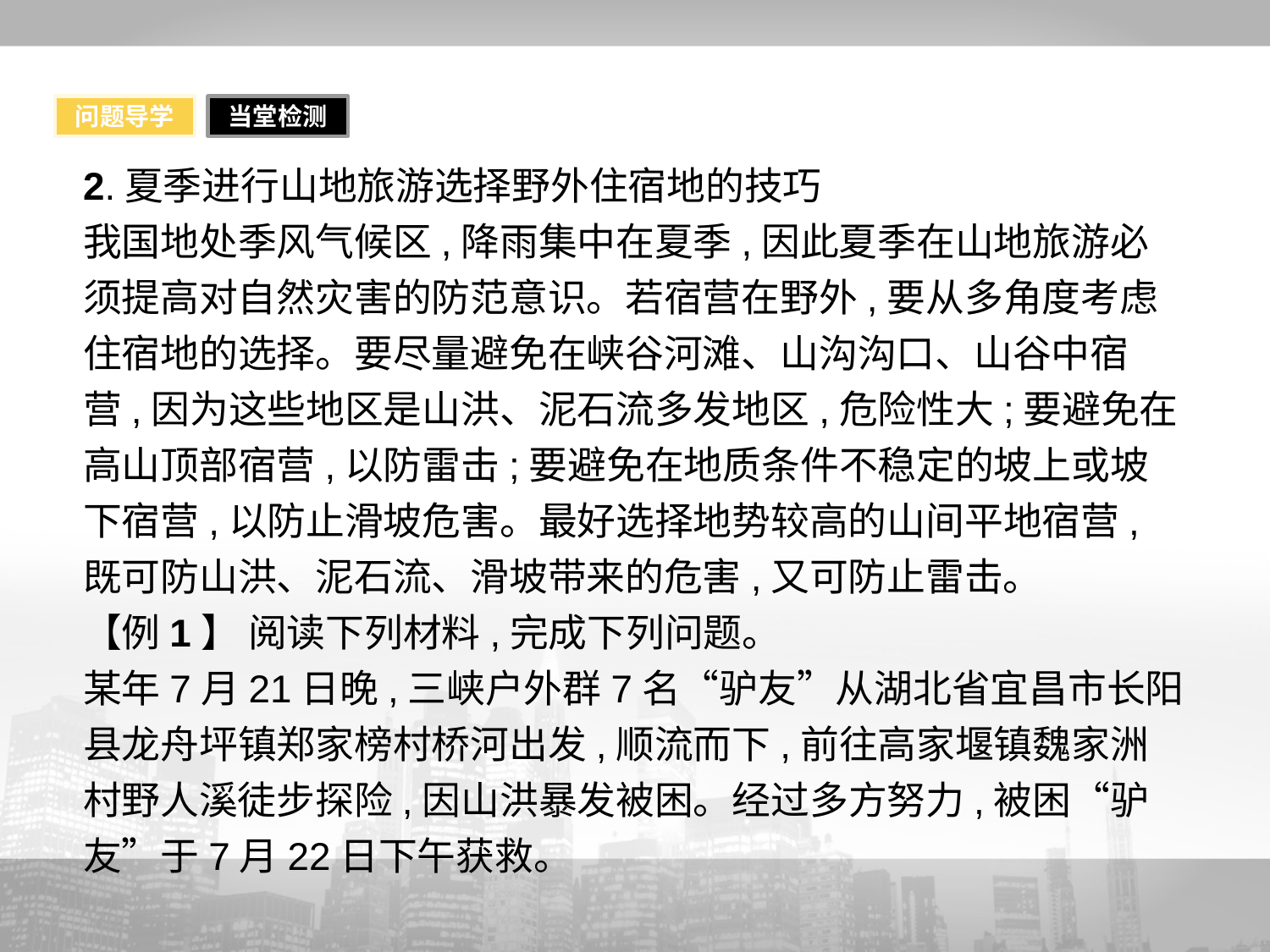

问题导学
当堂检测
2.夏季进行山地旅游选择野外住宿地的技巧
我国地处季风气候区,降雨集中在夏季,因此夏季在山地旅游必须提高对自然灾害的防范意识。若宿营在野外,要从多角度考虑住宿地的选择。要尽量避免在峡谷河滩、山沟沟口、山谷中宿营,因为这些地区是山洪、泥石流多发地区,危险性大;要避免在高山顶部宿营,以防雷击;要避免在地质条件不稳定的坡上或坡下宿营,以防止滑坡危害。最好选择地势较高的山间平地宿营,既可防山洪、泥石流、滑坡带来的危害,又可防止雷击。
【例1】 阅读下列材料,完成下列问题。
某年7月21日晚,三峡户外群7名“驴友”从湖北省宜昌市长阳县龙舟坪镇郑家榜村桥河出发,顺流而下,前往高家堰镇魏家洲村野人溪徒步探险,因山洪暴发被困。经过多方努力,被困“驴友”于7月22日下午获救。